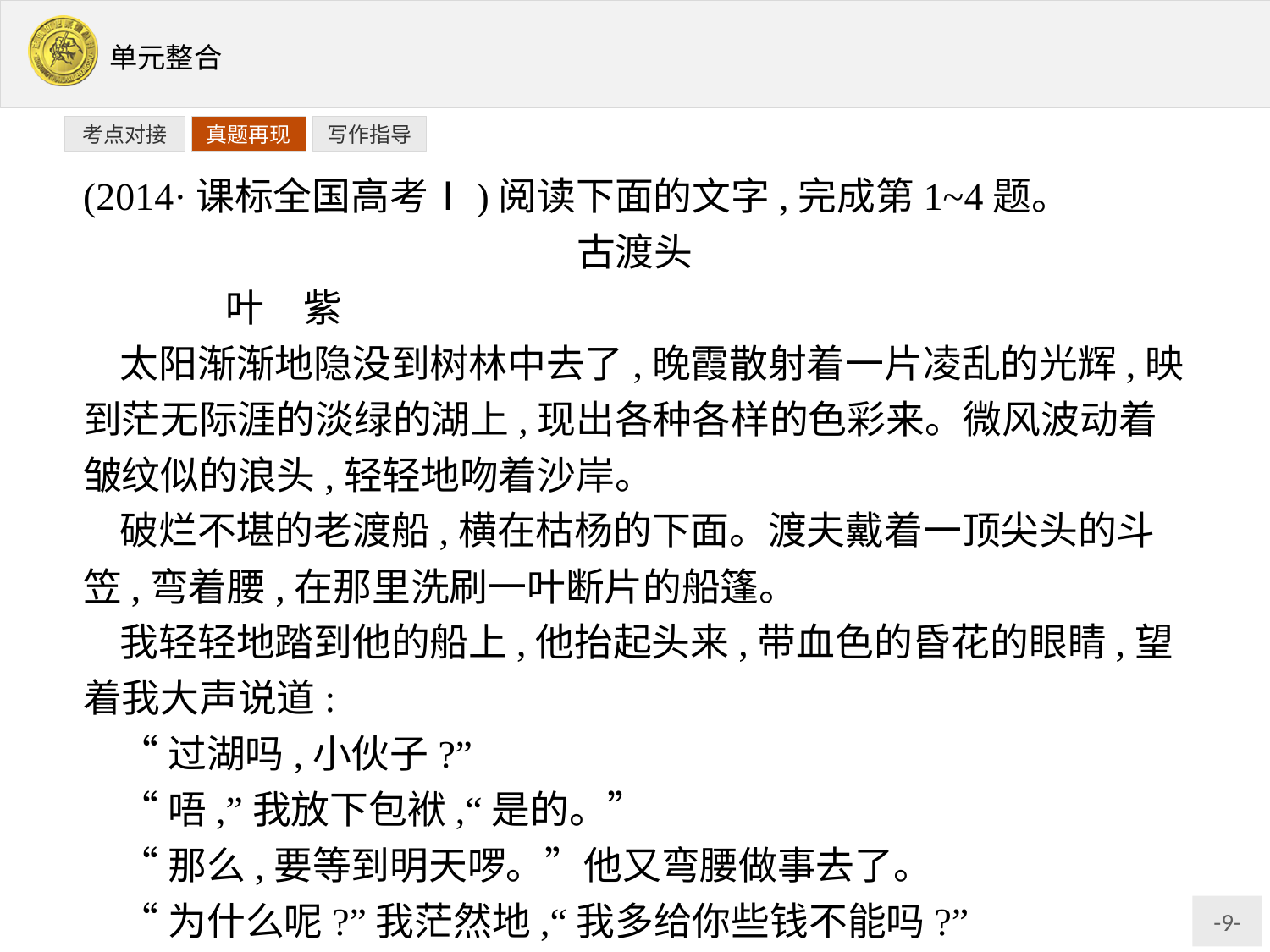

写作指导
考点对接
真题再现
(2014·课标全国高考Ⅰ)阅读下面的文字,完成第1~4题。
古渡头
	叶　紫
太阳渐渐地隐没到树林中去了,晚霞散射着一片凌乱的光辉,映到茫无际涯的淡绿的湖上,现出各种各样的色彩来。微风波动着皱纹似的浪头,轻轻地吻着沙岸。
破烂不堪的老渡船,横在枯杨的下面。渡夫戴着一顶尖头的斗笠,弯着腰,在那里洗刷一叶断片的船篷。
我轻轻地踏到他的船上,他抬起头来,带血色的昏花的眼睛,望着我大声说道:
“过湖吗,小伙子?”
“唔,”我放下包袱,“是的。”
“那么,要等到明天啰。”他又弯腰做事去了。
“为什么呢?”我茫然地,“我多给你些钱不能吗?”